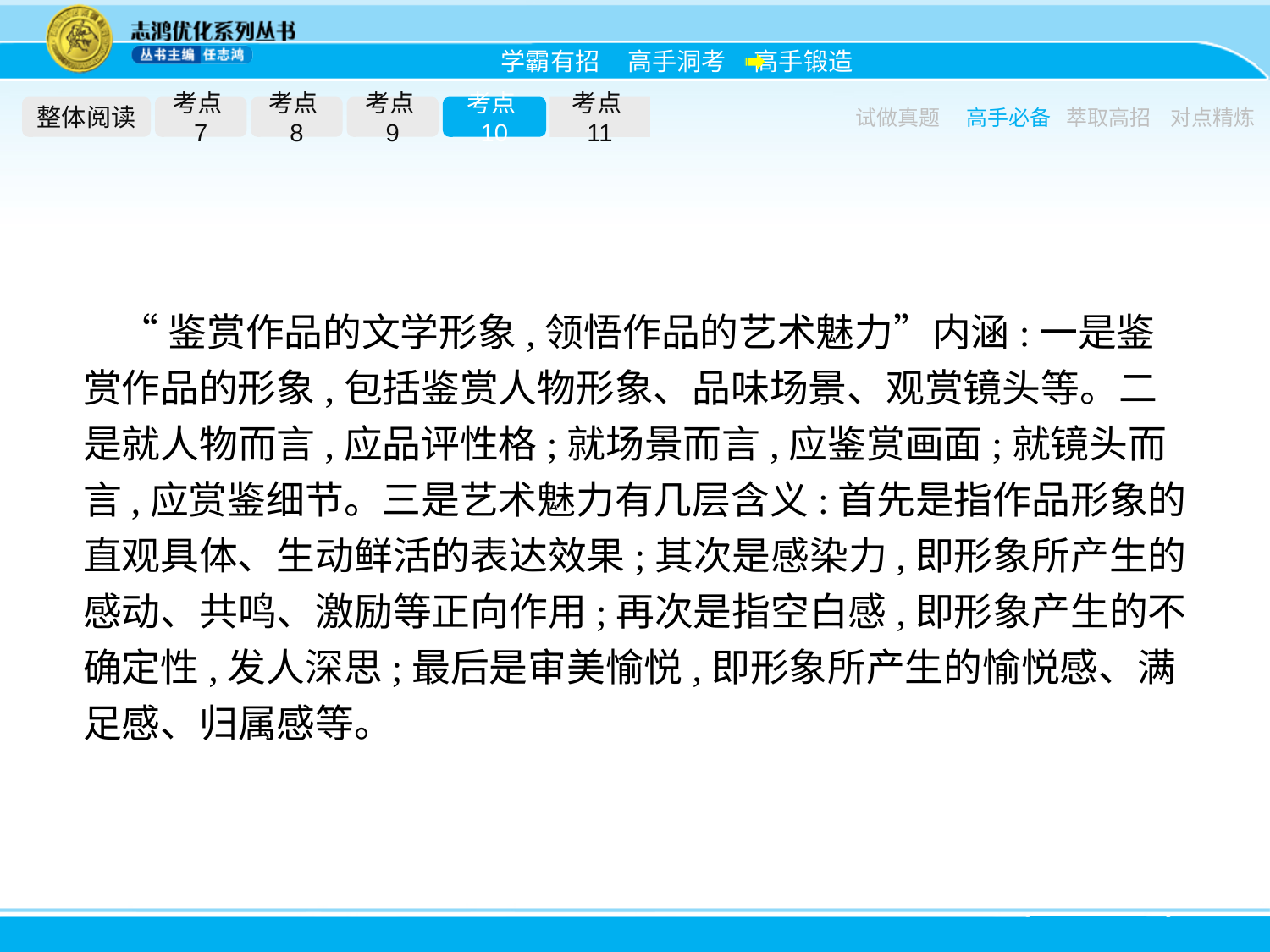

整体阅读
考点7
考点8
考点9
考点10
考点11
试做真题
高手必备
萃取高招
对点精炼
“鉴赏作品的文学形象,领悟作品的艺术魅力”内涵:一是鉴赏作品的形象,包括鉴赏人物形象、品味场景、观赏镜头等。二是就人物而言,应品评性格;就场景而言,应鉴赏画面;就镜头而言,应赏鉴细节。三是艺术魅力有几层含义:首先是指作品形象的直观具体、生动鲜活的表达效果;其次是感染力,即形象所产生的感动、共鸣、激励等正向作用;再次是指空白感,即形象产生的不确定性,发人深思;最后是审美愉悦,即形象所产生的愉悦感、满足感、归属感等。